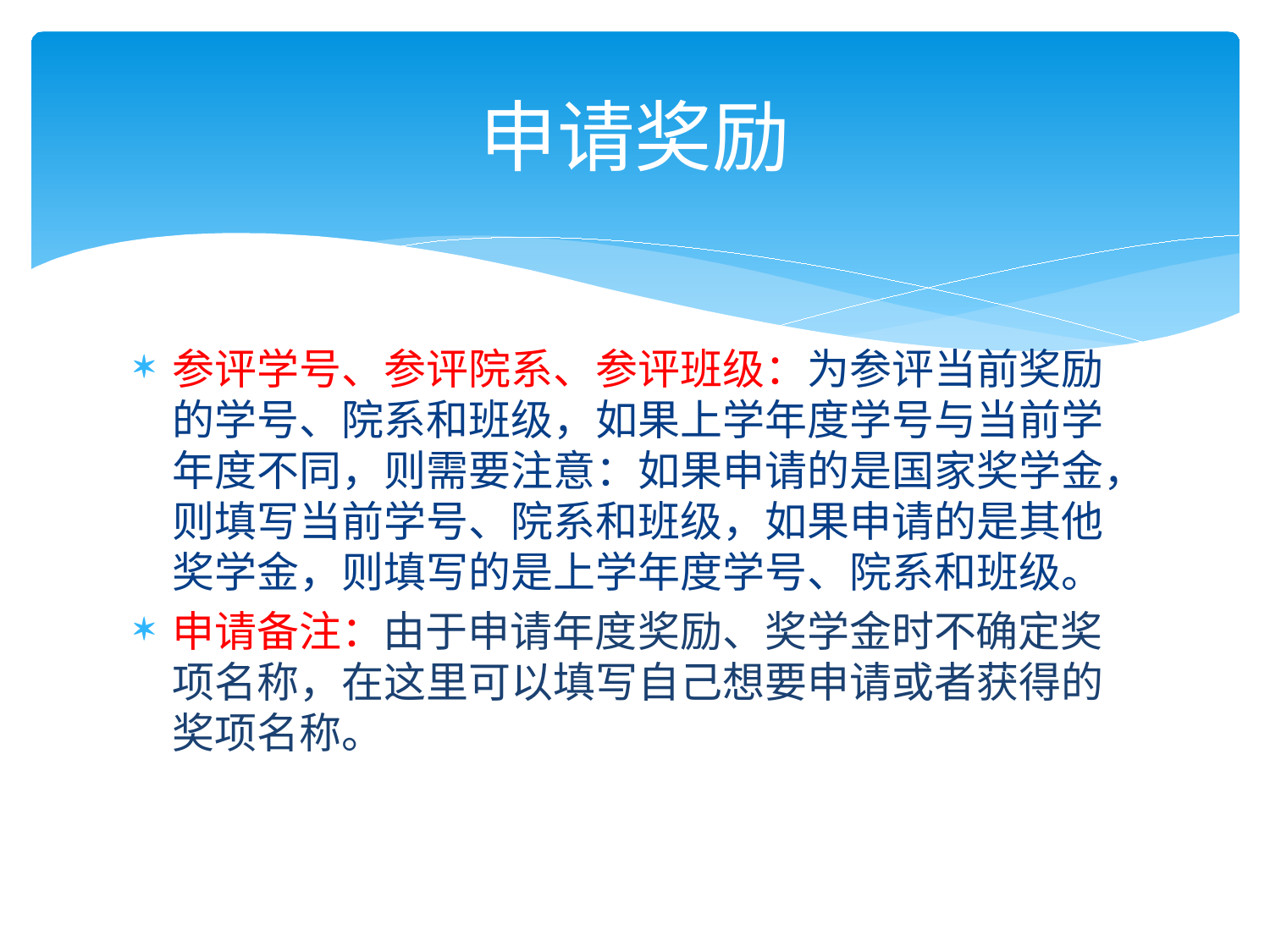

# 申请奖励
参评学号、参评院系、参评班级：为参评当前奖励的学号、院系和班级，如果上学年度学号与当前学年度不同，则需要注意：如果申请的是国家奖学金，则填写当前学号、院系和班级，如果申请的是其他奖学金，则填写的是上学年度学号、院系和班级。
申请备注：由于申请年度奖励、奖学金时不确定奖项名称，在这里可以填写自己想要申请或者获得的奖项名称。